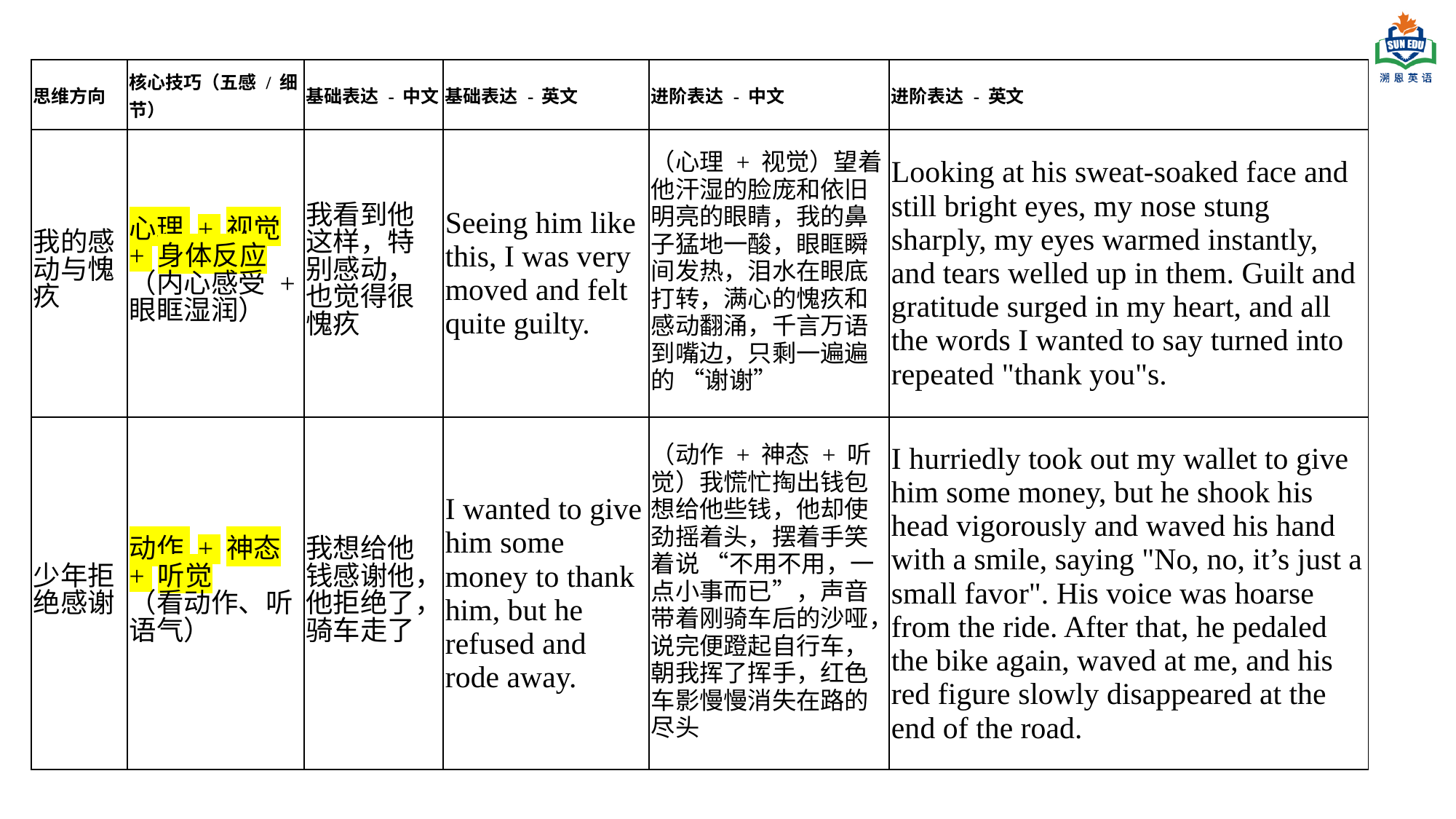

| 思维方向 | 核心技巧（五感 / 细节） | 基础表达 - 中文 | 基础表达 - 英文 | 进阶表达 - 中文 | 进阶表达 - 英文 |
| --- | --- | --- | --- | --- | --- |
| 我的感动与愧疚 | 心理 + 视觉 + 身体反应 （内心感受 + 眼眶湿润） | 我看到他这样，特别感动，也觉得很愧疚 | Seeing him like this, I was very moved and felt quite guilty. | （心理 + 视觉）望着他汗湿的脸庞和依旧明亮的眼睛，我的鼻子猛地一酸，眼眶瞬间发热，泪水在眼底打转，满心的愧疚和感动翻涌，千言万语到嘴边，只剩一遍遍的 “谢谢” | Looking at his sweat-soaked face and still bright eyes, my nose stung sharply, my eyes warmed instantly, and tears welled up in them. Guilt and gratitude surged in my heart, and all the words I wanted to say turned into repeated "thank you"s. |
| 少年拒绝感谢 | 动作 + 神态 + 听觉 （看动作、听语气） | 我想给他钱感谢他，他拒绝了，骑车走了 | I wanted to give him some money to thank him, but he refused and rode away. | （动作 + 神态 + 听觉）我慌忙掏出钱包想给他些钱，他却使劲摇着头，摆着手笑着说 “不用不用，一点小事而已”，声音带着刚骑车后的沙哑，说完便蹬起自行车，朝我挥了挥手，红色车影慢慢消失在路的尽头 | I hurriedly took out my wallet to give him some money, but he shook his head vigorously and waved his hand with a smile, saying "No, no, it’s just a small favor". His voice was hoarse from the ride. After that, he pedaled the bike again, waved at me, and his red figure slowly disappeared at the end of the road. |